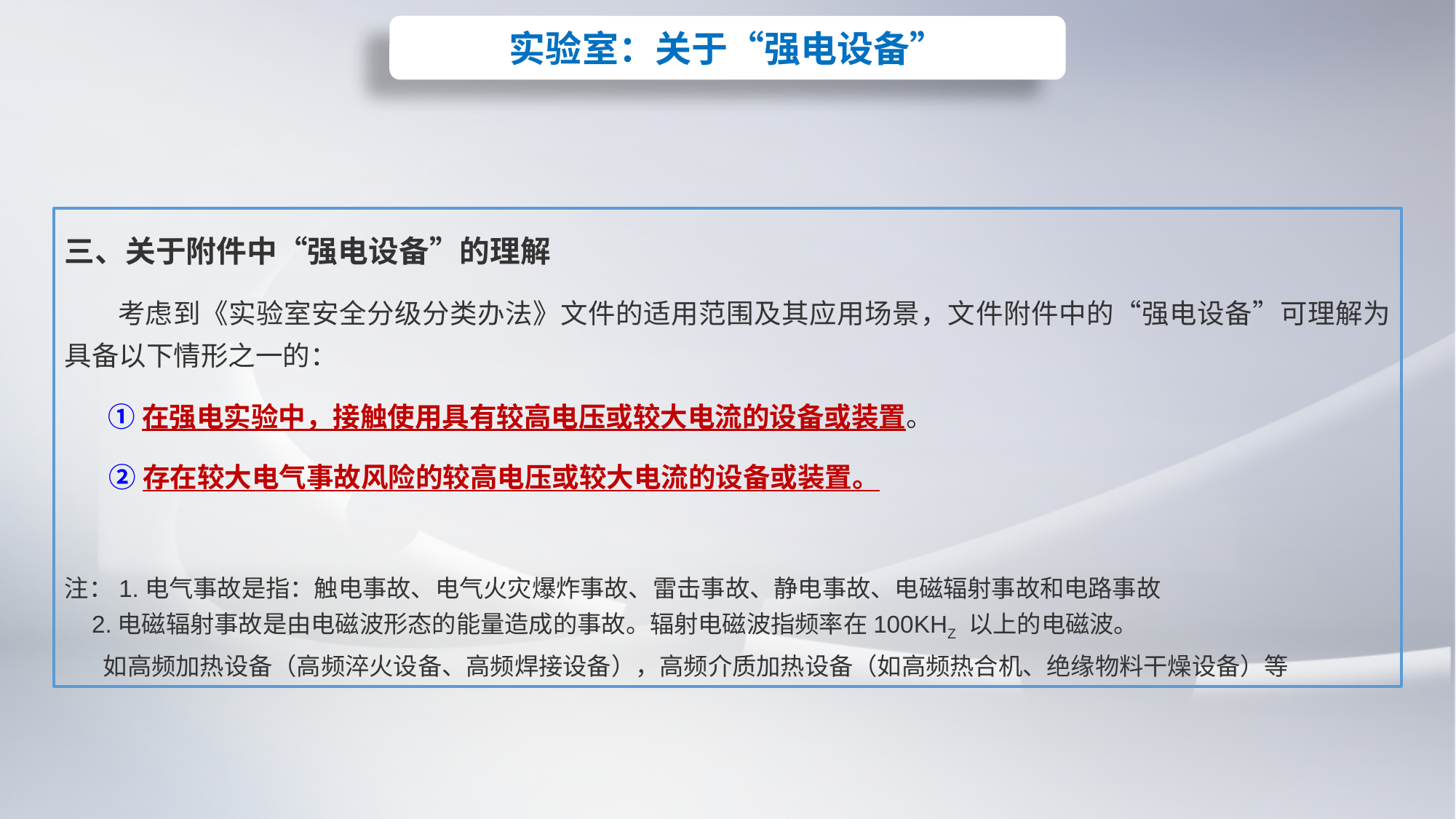

实验室：关于“强电设备”
三、关于附件中“强电设备”的理解
       考虑到《实验室安全分级分类办法》文件的适用范围及其应用场景，文件附件中的“强电设备”可理解为具备以下情形之一的：
       ①在强电实验中，接触使用具有较高电压或较大电流的设备或装置。
         ②存在较大电气事故风险的较高电压或较大电流的设备或装置。

注：1.电气事故是指：触电事故、电气火灾爆炸事故、雷击事故、静电事故、电磁辐射事故和电路事故
    2.电磁辐射事故是由电磁波形态的能量造成的事故。辐射电磁波指频率在100KHZ 以上的电磁波。
      如高频加热设备（高频淬火设备、高频焊接设备），高频介质加热设备（如高频热合机、绝缘物料干燥设备）等